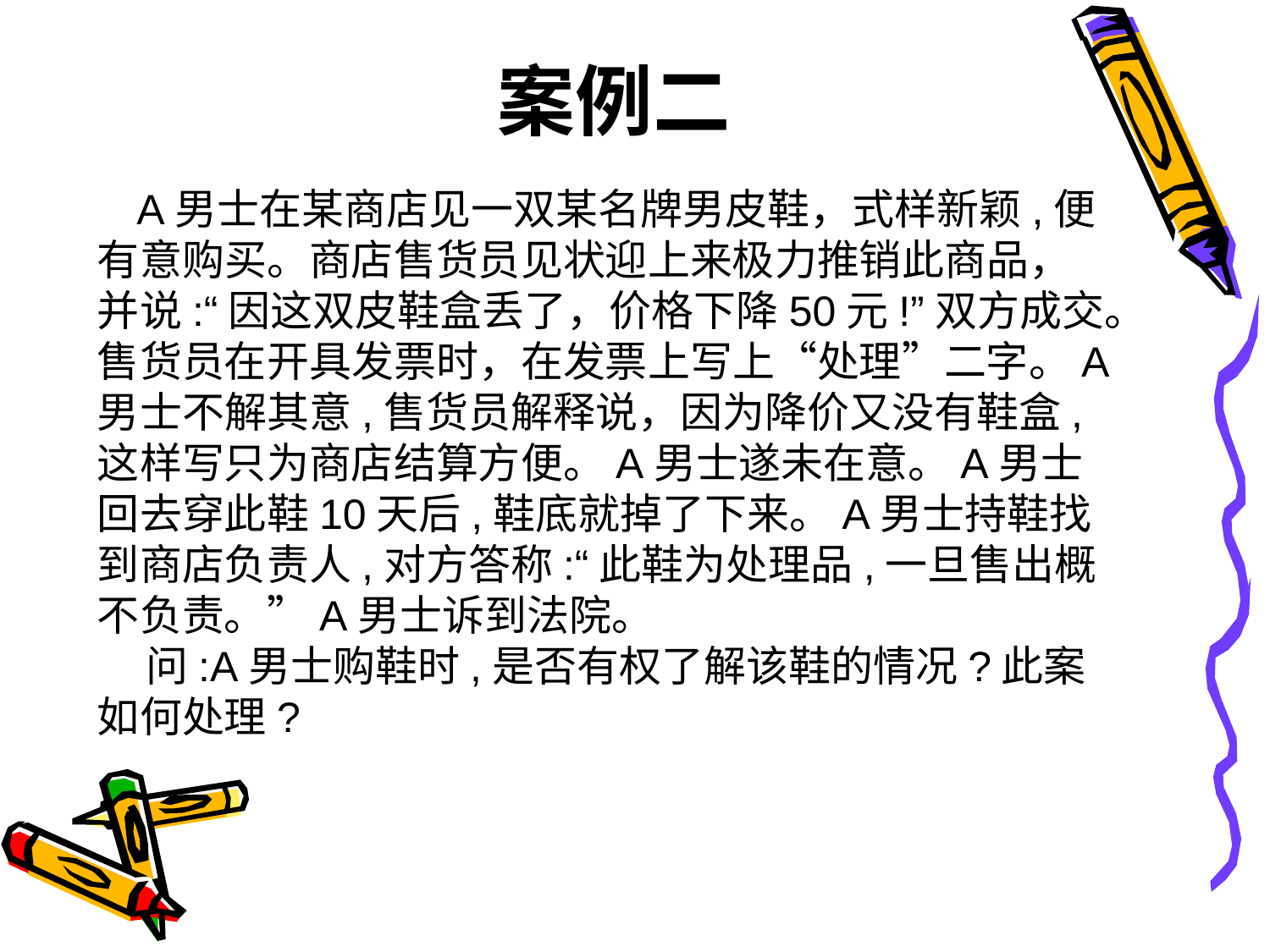

案例二
     A男士在某商店见一双某名牌男皮鞋，式样新颖,便有意购买。商店售货员见状迎上来极力推销此商品，并说:“因这双皮鞋盒丢了，价格下降50元!”双方成交。售货员在开具发票时，在发票上写上“处理”二字。A男士不解其意,售货员解释说，因为降价又没有鞋盒,这样写只为商店结算方便。A男士遂未在意。A男士回去穿此鞋10天后,鞋底就掉了下来。A男士持鞋找到商店负责人,对方答称:“此鞋为处理品,一旦售出概不负责。”A男士诉到法院。
    问:A男士购鞋时,是否有权了解该鞋的情况?此案如何处理?